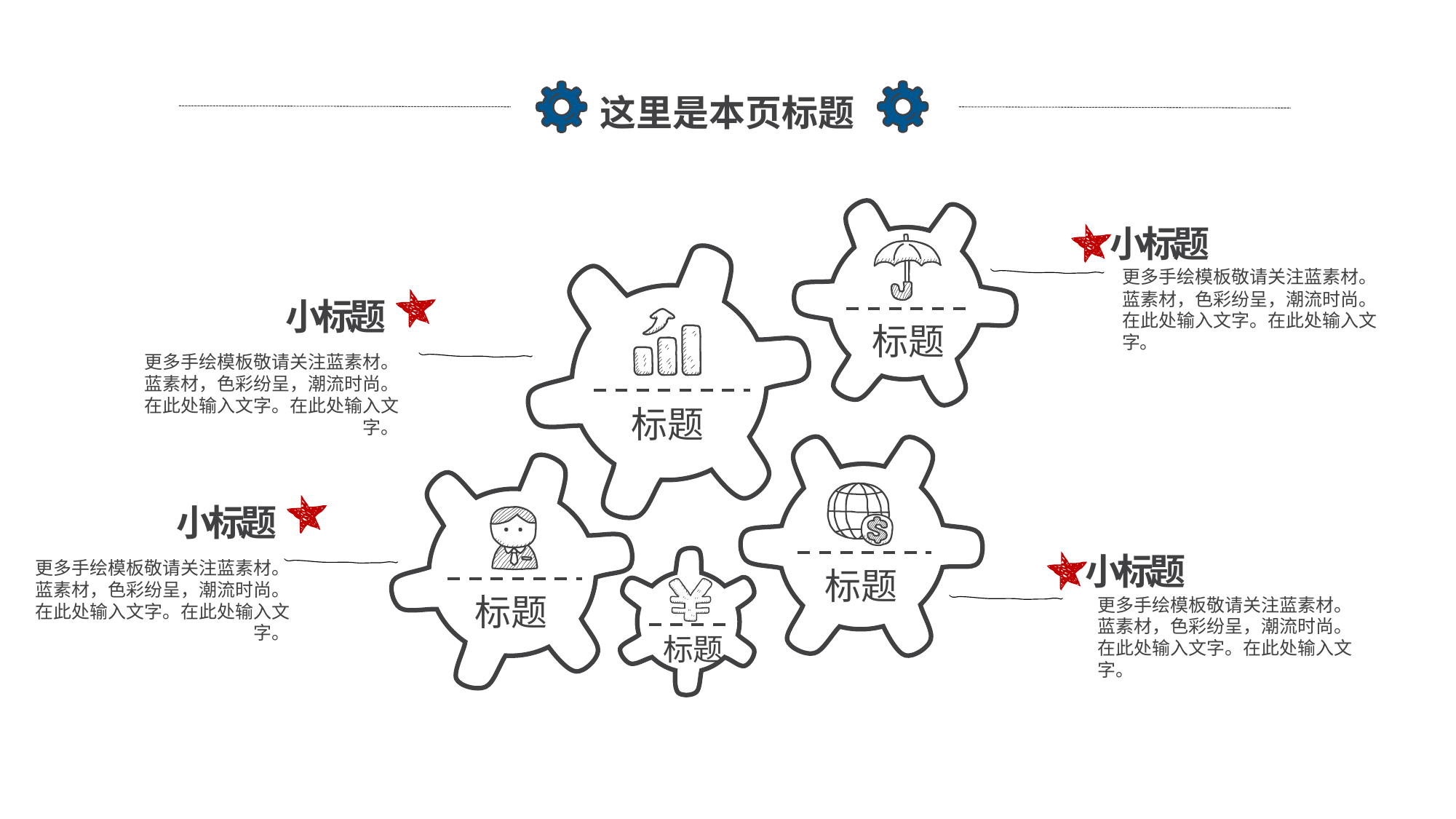

这里是本页标题

标题
小标题

标题
更多手绘模板敬请关注蓝素材。蓝素材，色彩纷呈，潮流时尚。在此处输入文字。在此处输入文字。

小标题

更多手绘模板敬请关注蓝素材。蓝素材，色彩纷呈，潮流时尚。在此处输入文字。在此处输入文字。

标题

标题

小标题

小标题

标题
更多手绘模板敬请关注蓝素材。蓝素材，色彩纷呈，潮流时尚。在此处输入文字。在此处输入文字。

更多手绘模板敬请关注蓝素材。蓝素材，色彩纷呈，潮流时尚。在此处输入文字。在此处输入文字。